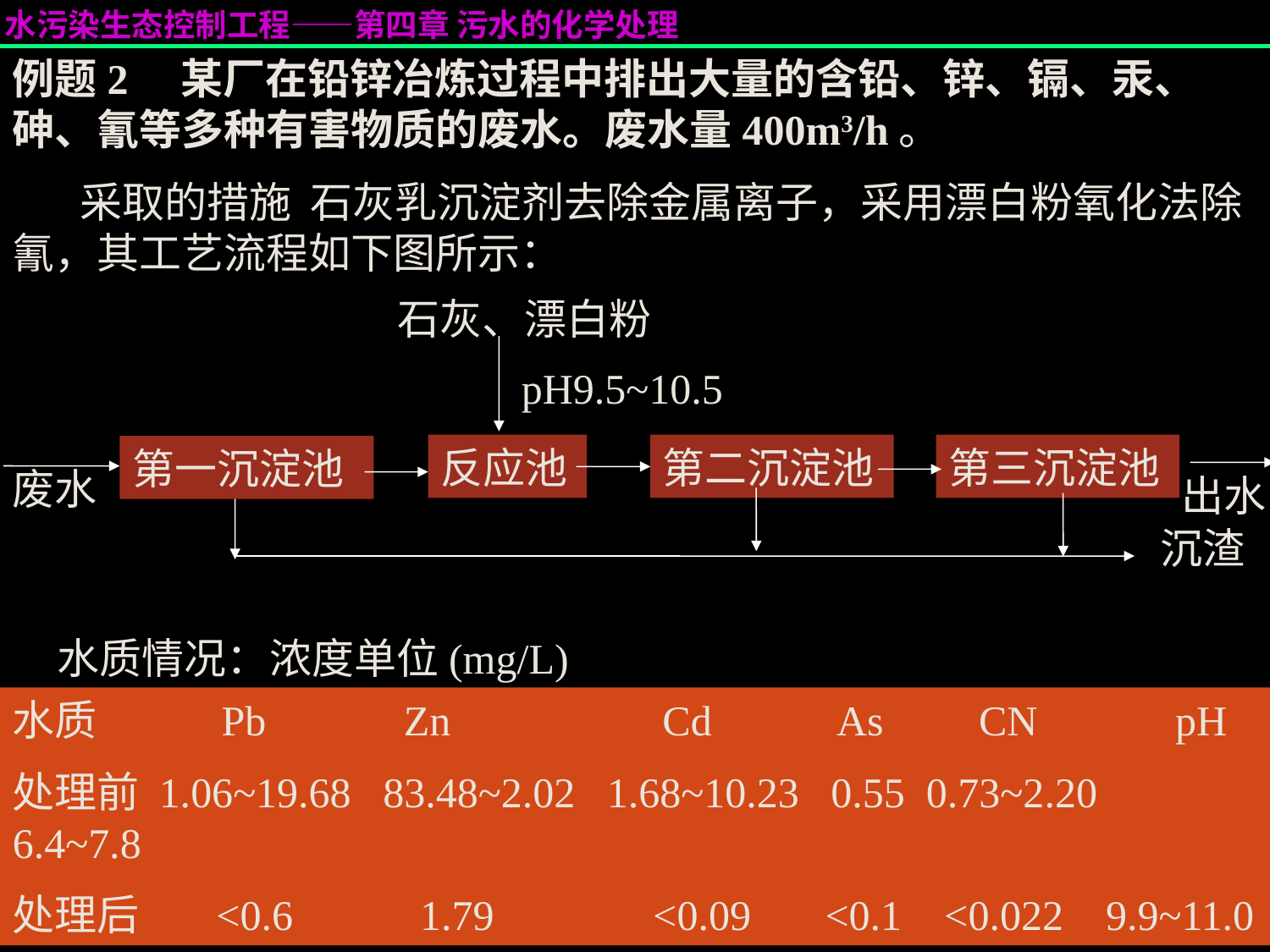

例题2    某厂在铅锌冶炼过程中排出大量的含铅、锌、镉、汞、砷、氰等多种有害物质的废水。废水量400m3/h。
      采取的措施  石灰乳沉淀剂去除金属离子，采用漂白粉氧化法除氰，其工艺流程如下图所示：
石灰、漂白粉

pH9.5~10.5
反应池
第二沉淀池
第三沉淀池
第一沉淀池

出水
沉渣

废水

水质情况：浓度单位(mg/L)
水质            Pb             Zn                    Cd            As         CN             pH
处理前 1.06~19.68   83.48~2.02   1.68~10.23   0.55  0.73~2.20   6.4~7.8
处理后       <0.6            1.79               <0.09       <0.1    <0.022    9.9~11.0